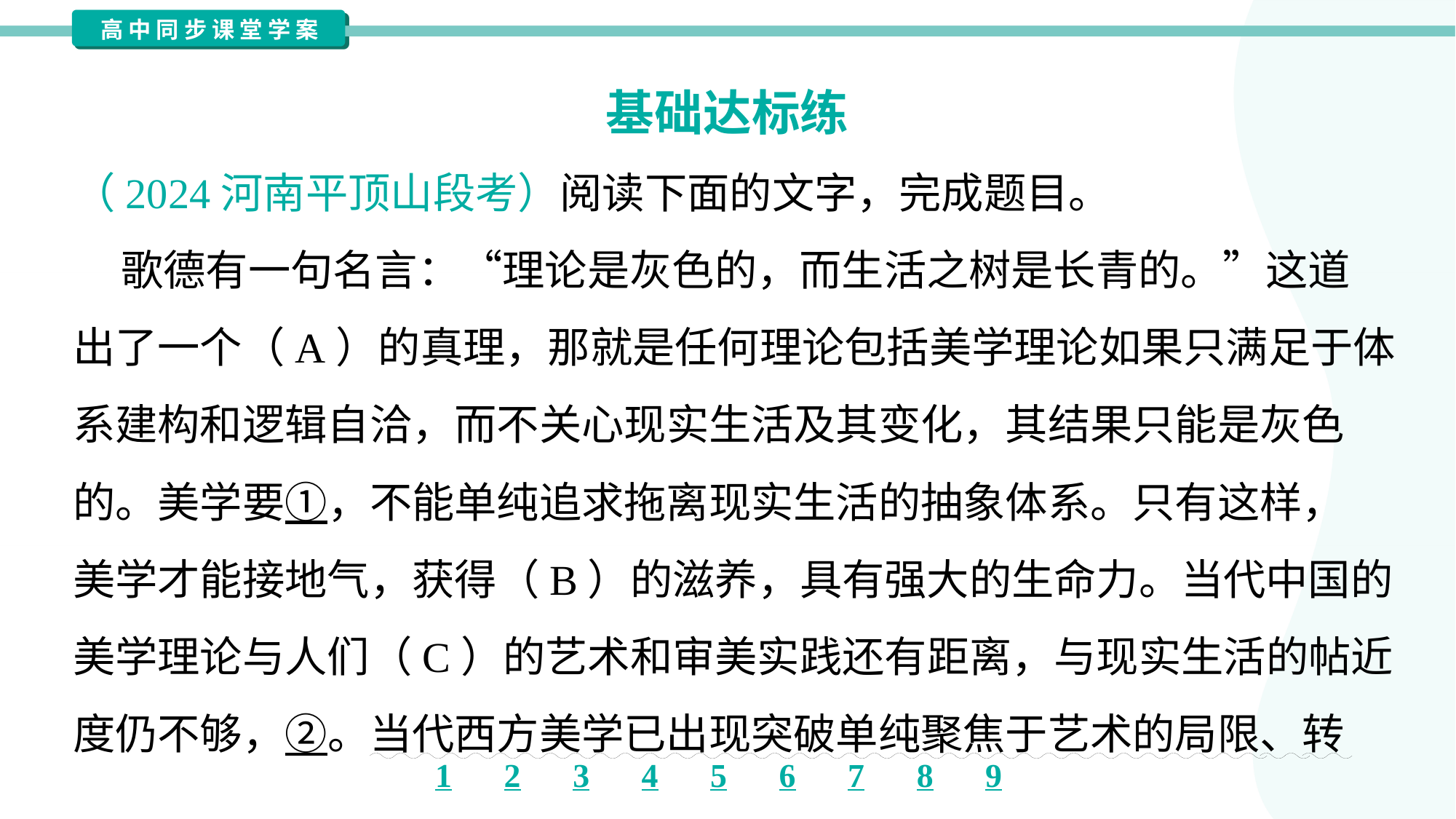

基础达标练
（2024河南平顶山段考）阅读下面的文字，完成题目。
    歌德有一句名言：“理论是灰色的，而生活之树是长青的。”这道
出了一个（A）的真理，那就是任何理论包括美学理论如果只满足于体
系建构和逻辑自洽，而不关心现实生活及其变化，其结果只能是灰色
的。美学要①，不能单纯追求拖离现实生活的抽象体系。只有这样，
美学才能接地气，获得（B）的滋养，具有强大的生命力。当代中国的
美学理论与人们（C）的艺术和审美实践还有距离，与现实生活的帖近
度仍不够，②。当代西方美学已出现突破单纯聚焦于艺术的局限、转